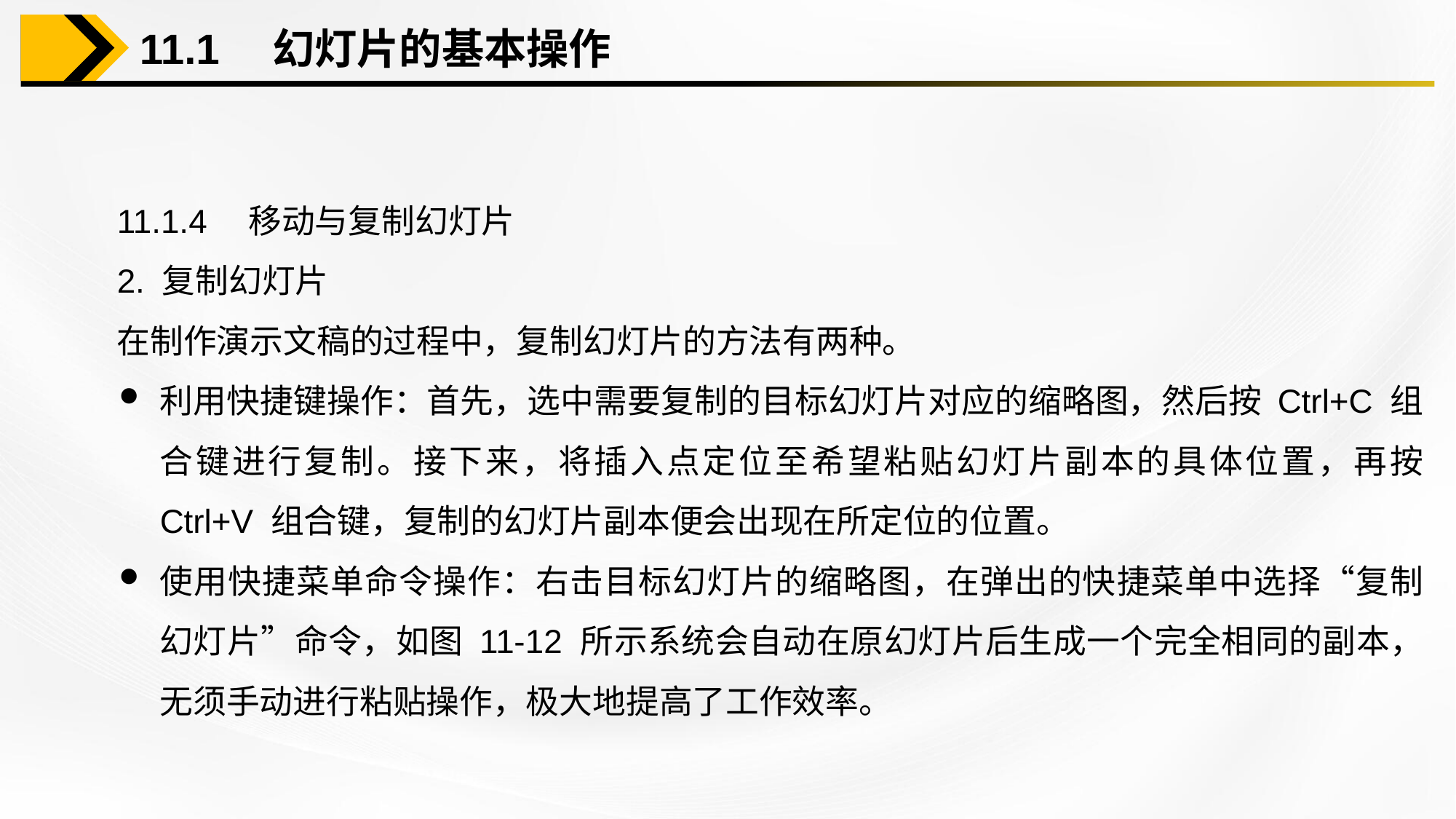

11.1　幻灯片的基本操作
11.1.4　移动与复制幻灯片
2. 复制幻灯片
在制作演示文稿的过程中，复制幻灯片的方法有两种。
利用快捷键操作：首先，选中需要复制的目标幻灯片对应的缩略图，然后按 Ctrl+C 组合键进行复制。接下来，将插入点定位至希望粘贴幻灯片副本的具体位置，再按 Ctrl+V 组合键，复制的幻灯片副本便会出现在所定位的位置。
使用快捷菜单命令操作：右击目标幻灯片的缩略图，在弹出的快捷菜单中选择“复制幻灯片”命令，如图 11-12 所示系统会自动在原幻灯片后生成一个完全相同的副本，无须手动进行粘贴操作，极大地提高了工作效率。